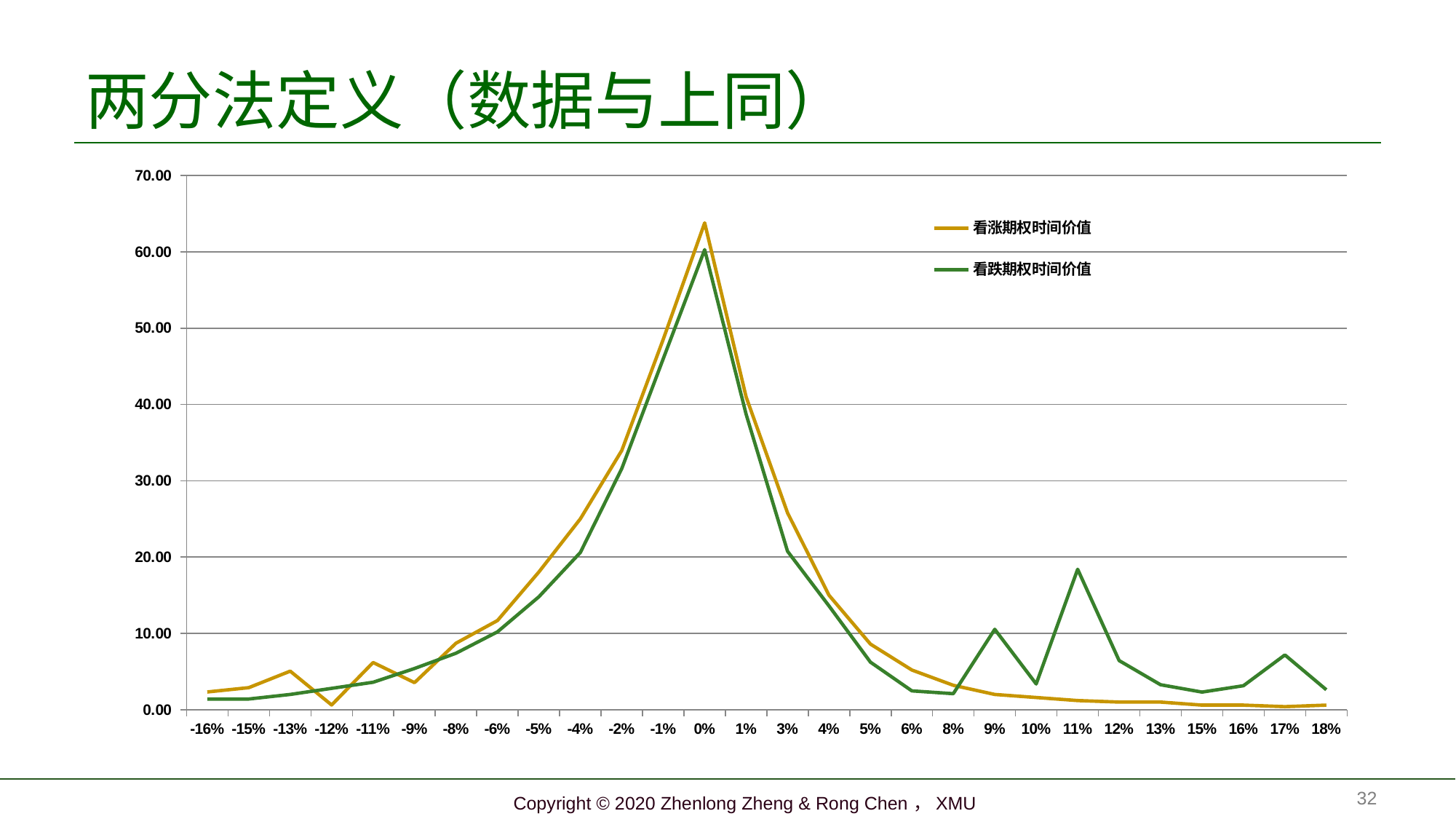

# 两分法定义（数据与上同）

### Chart

| Category | 看涨期权时间价值 | 看跌期权时间价值 |
|---|---|---|
| -0.16484652158270405 | 2.32134597313825 | 1.4 |
| -0.14980864421816356 | 2.886820912125245 | 1.4 |
| -0.13499355843302294 | 5.052295851112206 | 2.0 |
| -0.12039475901187027 | 0.6177707900986888 | 2.8 |
| -0.10600602155977069 | 6.183245729085684 | 3.6 |
| -9.1821386567814273E-2 | 3.548720668072633 | 5.4 |
| -7.7835144593074279E-2 | 8.71419560705965 | 7.4 |
| -6.4041822460738487E-2 | 11.679670546046594 | 10.2 |
| -5.0436170404959874E-2 | 18.045145485033572 | 14.8 |
| -3.7013150072819204E-2 | 25.010620424020544 | 20.6 |
| -2.3767923322798583E-2 | 33.976095363007516 | 31.6 |
| -1.0695841755445828E-2 | 48.54157030199448 | 46.0 |
| 2.2075630804621539E-3 | 63.8 | 60.29295475901854 |
| 1.4946588857891895E-2 | 41.0 | 38.72747982003156 |
| 2.7525371064751995E-2 | 25.8 | 20.76200488104459 |
| 3.9947891063309135E-2 | 15.0 | 13.596529942057629 |
| 5.2217983655123465E-2 | 8.6 | 6.231055003071106 |
| 6.4339344187468256E-2 | 5.2 | 2.4655800640836674 |
| 7.631553523418394E-2 | 3.2 | 2.1001051250971727 |
| 8.8149992881186759E-2 | 2.0 | 10.534630186109723 |
| 9.9846032644378024E-2 | 1.6 | 3.369155247123217 |
| 0.111406855045454 | 1.2 | 18.40368030813579 |
| 0.12283555086907674 | 1.0 | 6.438205369149273 |
| 0.13413510612301027 | 1.0 | 3.2727304301618005 |
| 0.14530840672113549 | 0.6 | 2.307255491175283 |
| 0.15635824290772046 | 0.6 | 3.1417805521879245 |
| 0.16728731343991071 | 0.4 | 7.176305613201407 |
| 0.17809822954412632 | 0.6 | 2.610830674214867 |
32